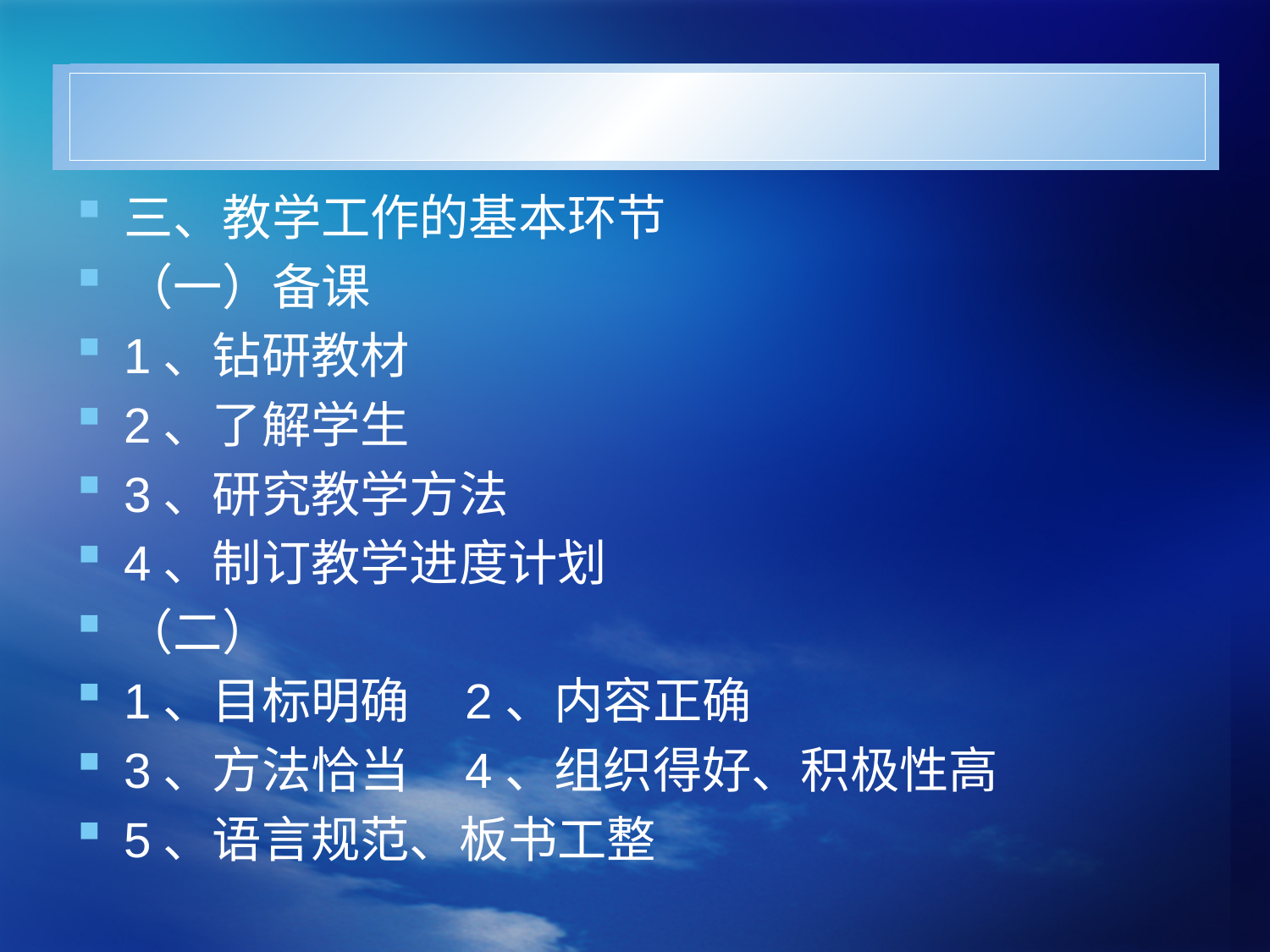

#
三、教学工作的基本环节
（一）备课
1、钻研教材
2、了解学生
3、研究教学方法
4、制订教学进度计划
（二）
1、目标明确    2、内容正确
3、方法恰当    4、组织得好、积极性高
5、语言规范、板书工整